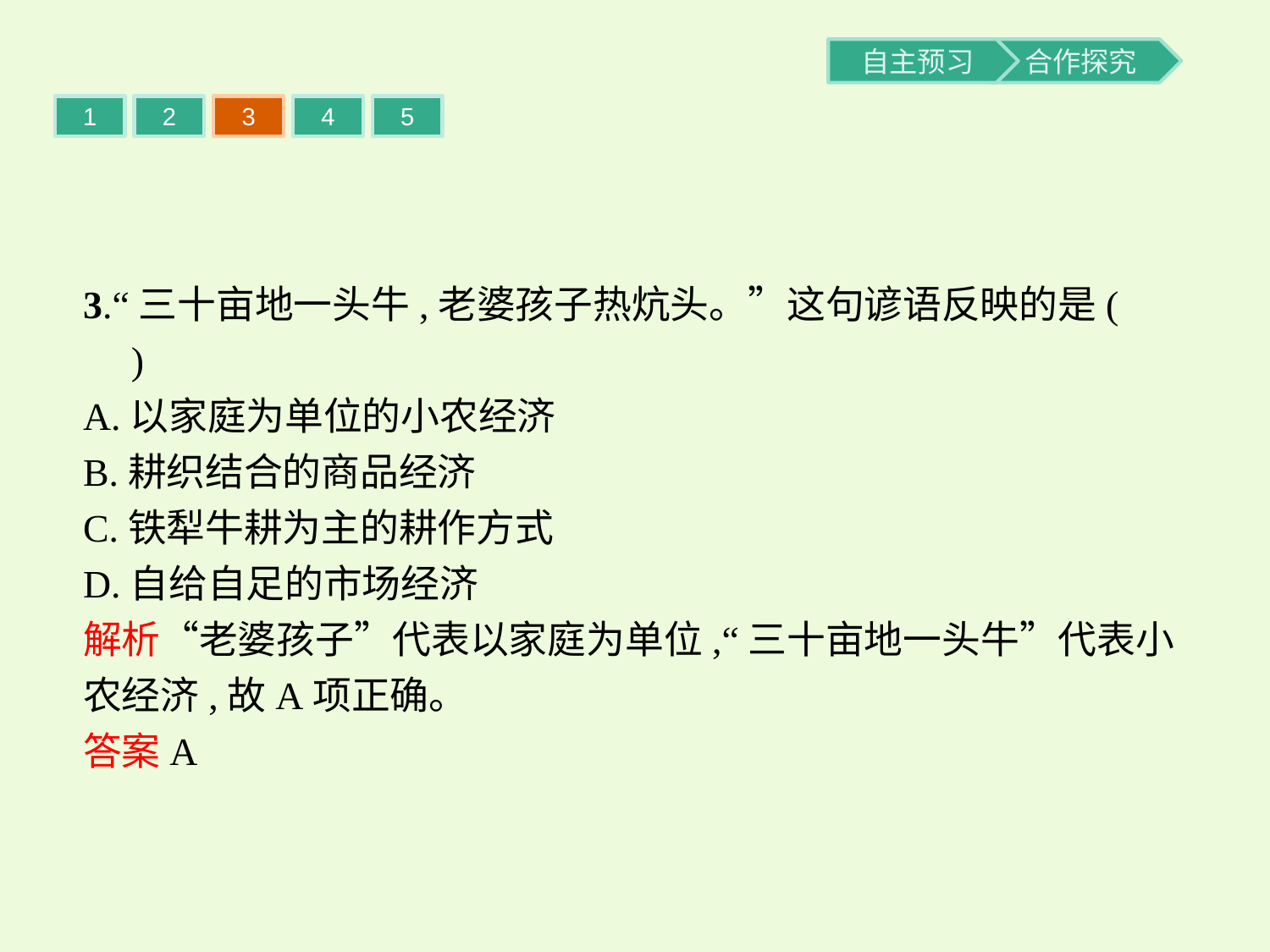

1
2
3
4
5
3.“三十亩地一头牛,老婆孩子热炕头。”这句谚语反映的是(　　)
A.以家庭为单位的小农经济
B.耕织结合的商品经济
C.铁犁牛耕为主的耕作方式
D.自给自足的市场经济
解析“老婆孩子”代表以家庭为单位,“三十亩地一头牛”代表小农经济,故A项正确。
答案A